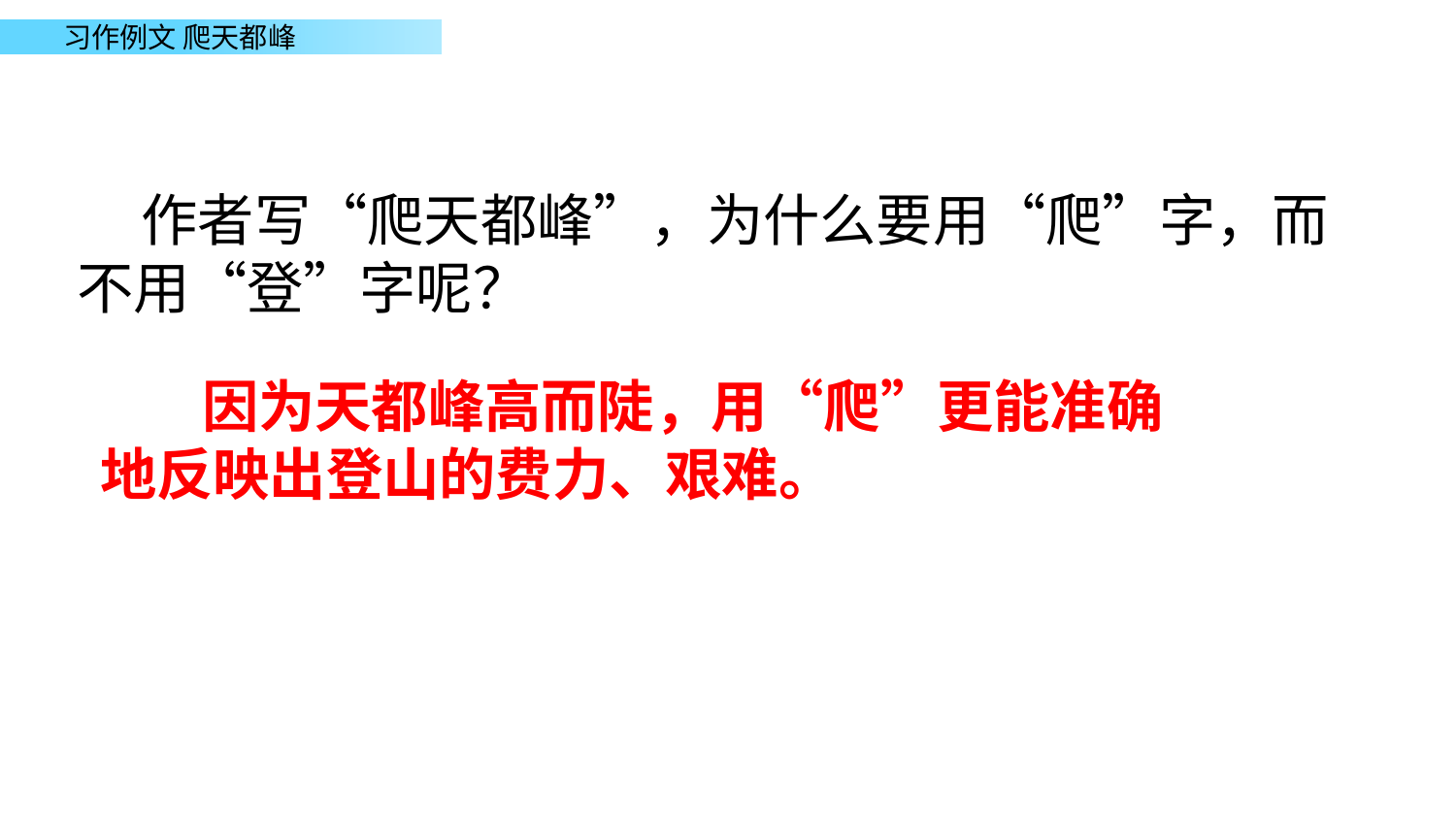

作者写“爬天都峰”，为什么要用“爬”字，而不用“登”字呢？
       因为天都峰高而陡，用“爬”更能准确地反映出登山的费力、艰难。